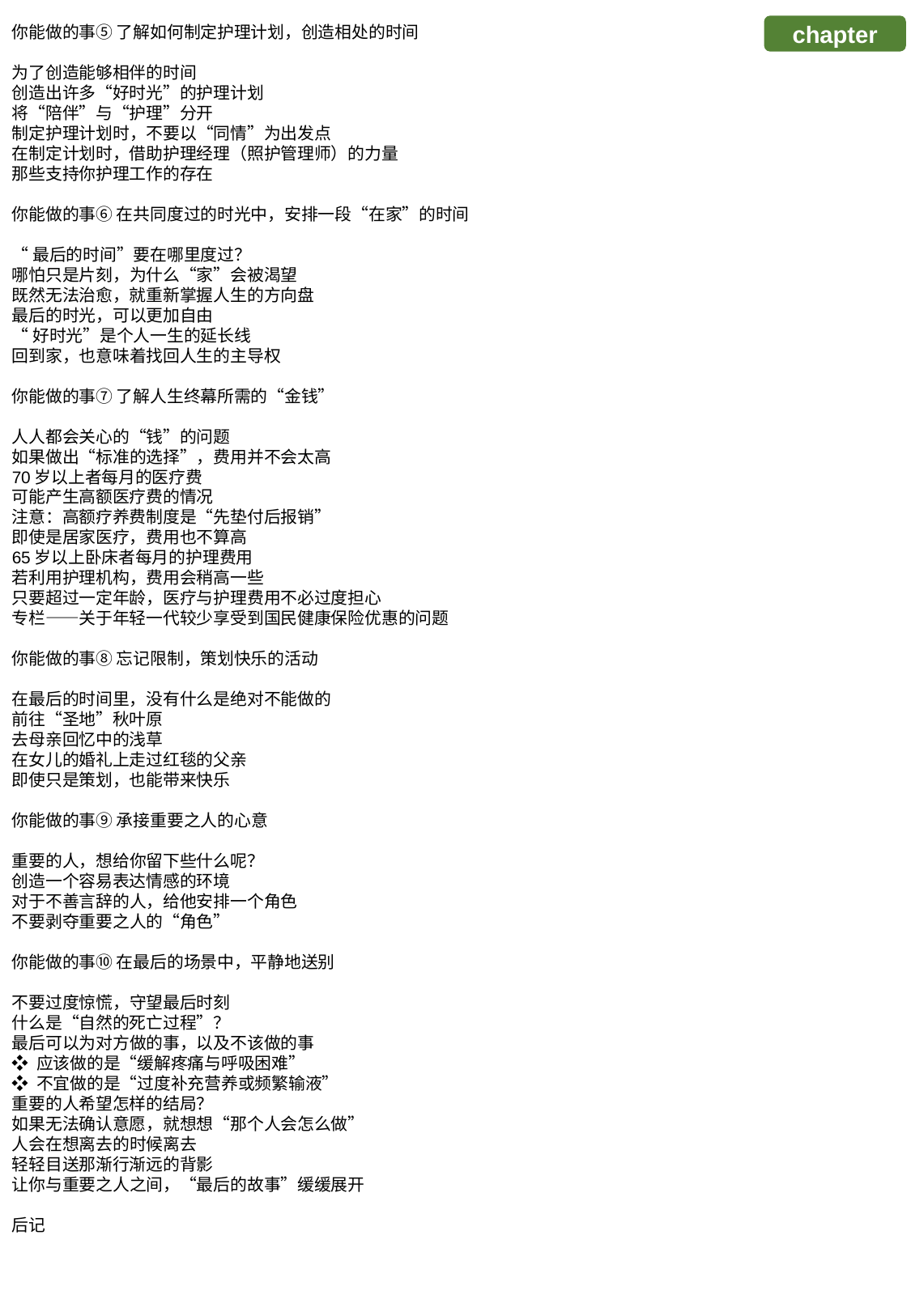

你能做的事⑤ 了解如何制定护理计划，创造相处的时间

为了创造能够相伴的时间
创造出许多“好时光”的护理计划
将“陪伴”与“护理”分开
制定护理计划时，不要以“同情”为出发点
在制定计划时，借助护理经理（照护管理师）的力量
那些支持你护理工作的存在

你能做的事⑥ 在共同度过的时光中，安排一段“在家”的时间

“最后的时间”要在哪里度过？
哪怕只是片刻，为什么“家”会被渴望
既然无法治愈，就重新掌握人生的方向盘
最后的时光，可以更加自由
“好时光”是个人一生的延长线
回到家，也意味着找回人生的主导权

你能做的事⑦ 了解人生终幕所需的“金钱”

人人都会关心的“钱”的问题
如果做出“标准的选择”，费用并不会太高
70岁以上者每月的医疗费
可能产生高额医疗费的情况
注意：高额疗养费制度是“先垫付后报销”
即使是居家医疗，费用也不算高
65岁以上卧床者每月的护理费用
若利用护理机构，费用会稍高一些
只要超过一定年龄，医疗与护理费用不必过度担心
专栏——关于年轻一代较少享受到国民健康保险优惠的问题

你能做的事⑧ 忘记限制，策划快乐的活动

在最后的时间里，没有什么是绝对不能做的
前往“圣地”秋叶原
去母亲回忆中的浅草
在女儿的婚礼上走过红毯的父亲
即使只是策划，也能带来快乐

你能做的事⑨ 承接重要之人的心意

重要的人，想给你留下些什么呢？
创造一个容易表达情感的环境
对于不善言辞的人，给他安排一个角色
不要剥夺重要之人的“角色”

你能做的事⑩ 在最后的场景中，平静地送别

不要过度惊慌，守望最后时刻
什么是“自然的死亡过程”？
最后可以为对方做的事，以及不该做的事
❖ 应该做的是“缓解疼痛与呼吸困难”
❖ 不宜做的是“过度补充营养或频繁输液”
重要的人希望怎样的结局？
如果无法确认意愿，就想想“那个人会怎么做”
人会在想离去的时候离去
轻轻目送那渐行渐远的背影
让你与重要之人之间，“最后的故事”缓缓展开

后记
chapter